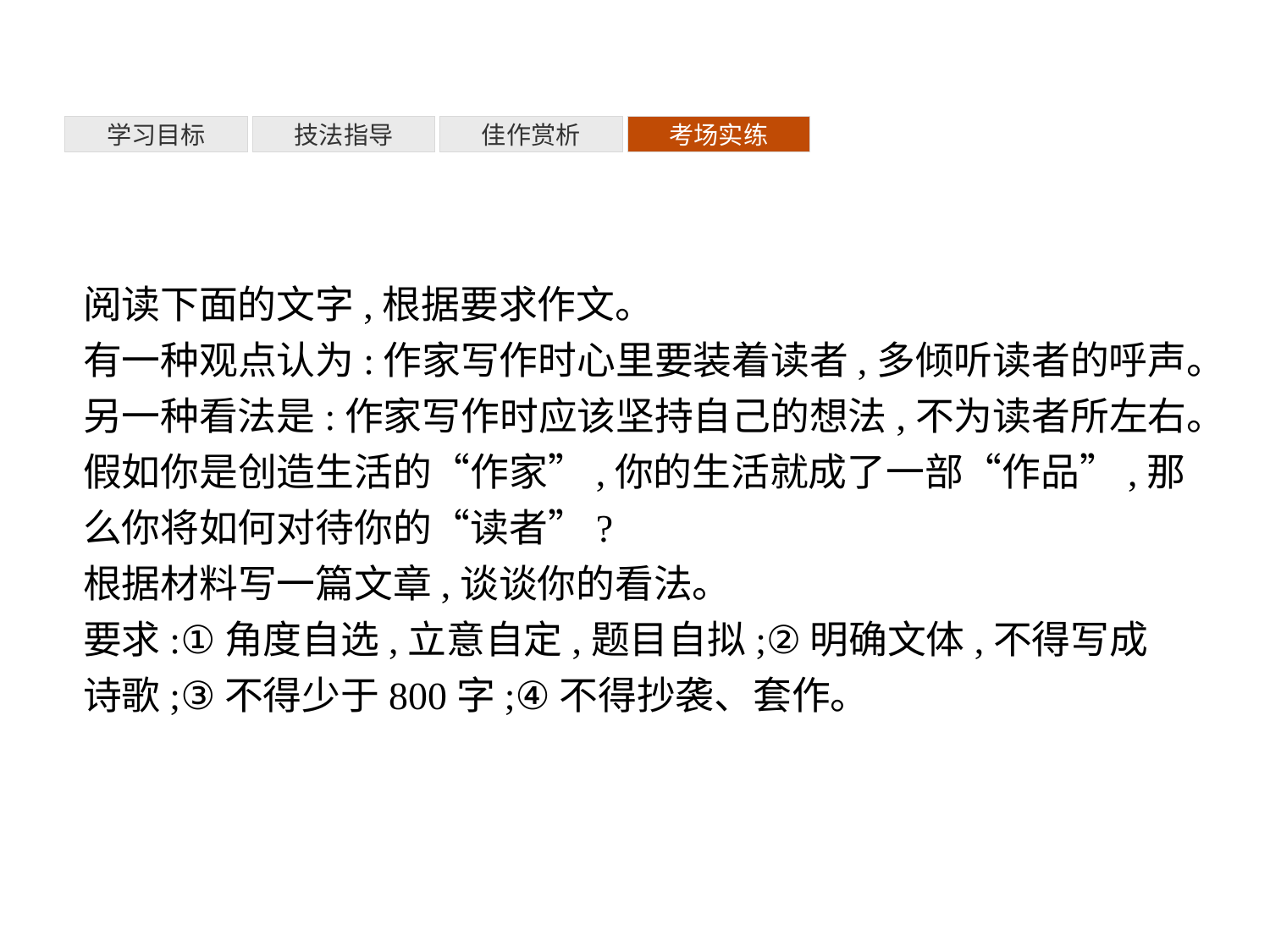

考场实练
学习目标
技法指导
佳作赏析
阅读下面的文字,根据要求作文。
有一种观点认为:作家写作时心里要装着读者,多倾听读者的呼声。
另一种看法是:作家写作时应该坚持自己的想法,不为读者所左右。
假如你是创造生活的“作家”,你的生活就成了一部“作品”,那么你将如何对待你的“读者”?
根据材料写一篇文章,谈谈你的看法。
要求:①角度自选,立意自定,题目自拟;②明确文体,不得写成诗歌;③不得少于800字;④不得抄袭、套作。